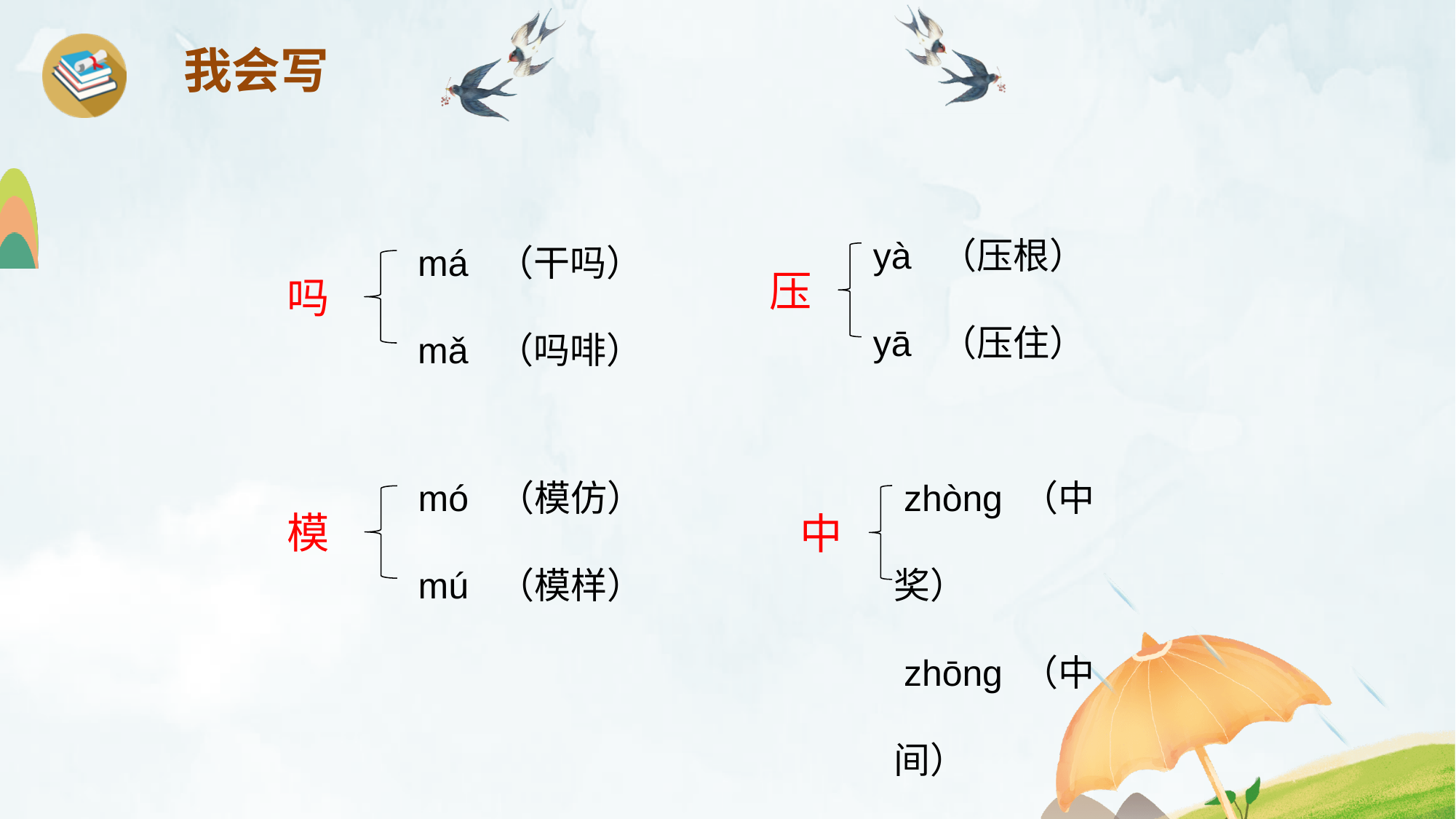

我会写
 yà  （压根）
 yā  （压住）
 má  （干吗）
 mǎ  （吗啡）

压
吗
 mó  （模仿）
 mú  （模样）
 zhòng （中奖）
 zhōng （中间）

模
中